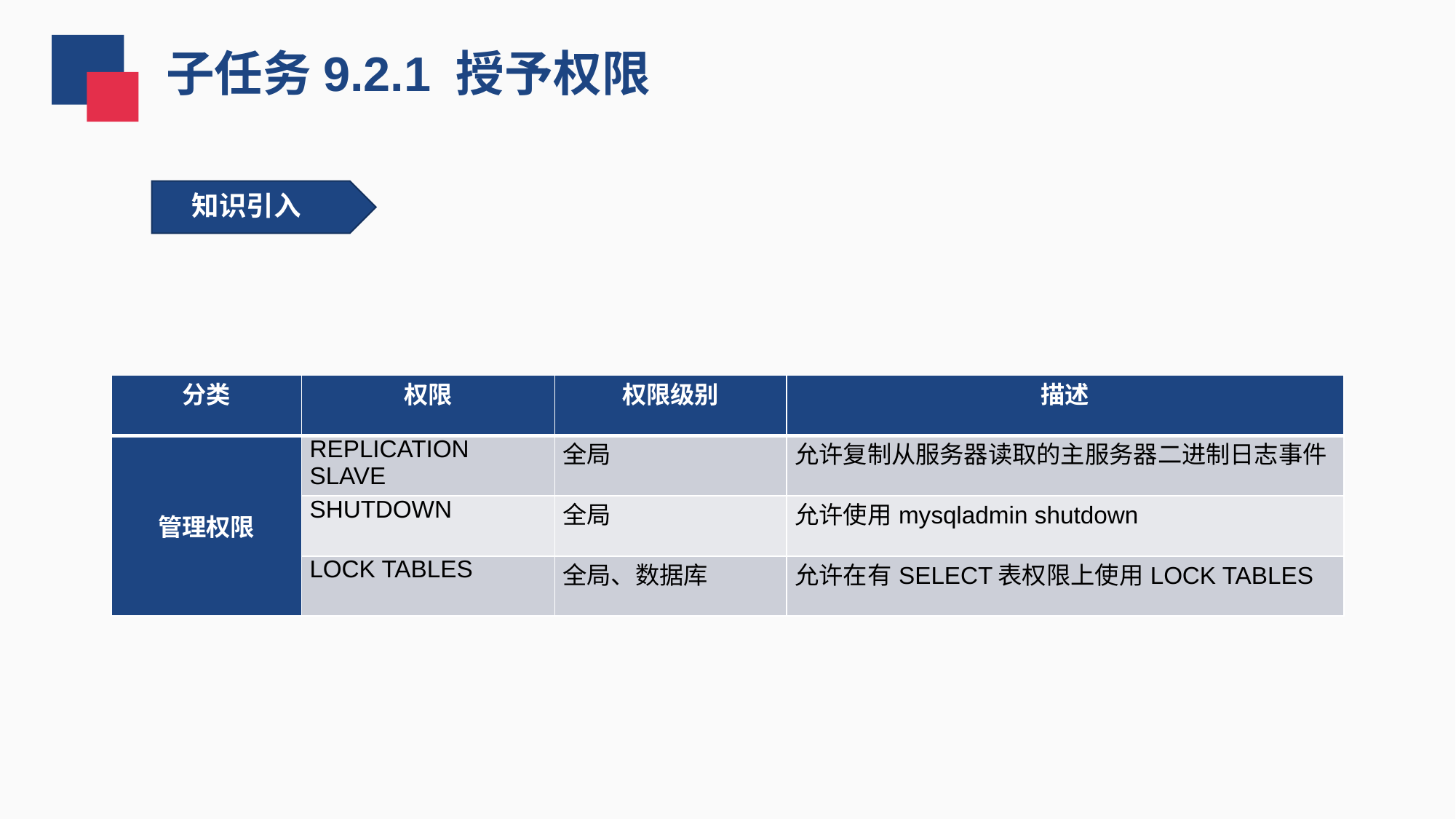

子任务9.2.1 授予权限

知识引入
| 分类 | 权限 | 权限级别 | 描述 |
| --- | --- | --- | --- |
| 管理权限 | REPLICATION SLAVE | 全局 | 允许复制从服务器读取的主服务器二进制日志事件 |
|  | SHUTDOWN | 全局 | 允许使用mysqladmin shutdown |
|  | LOCK TABLES | 全局、数据库 | 允许在有SELECT表权限上使用LOCK TABLES |